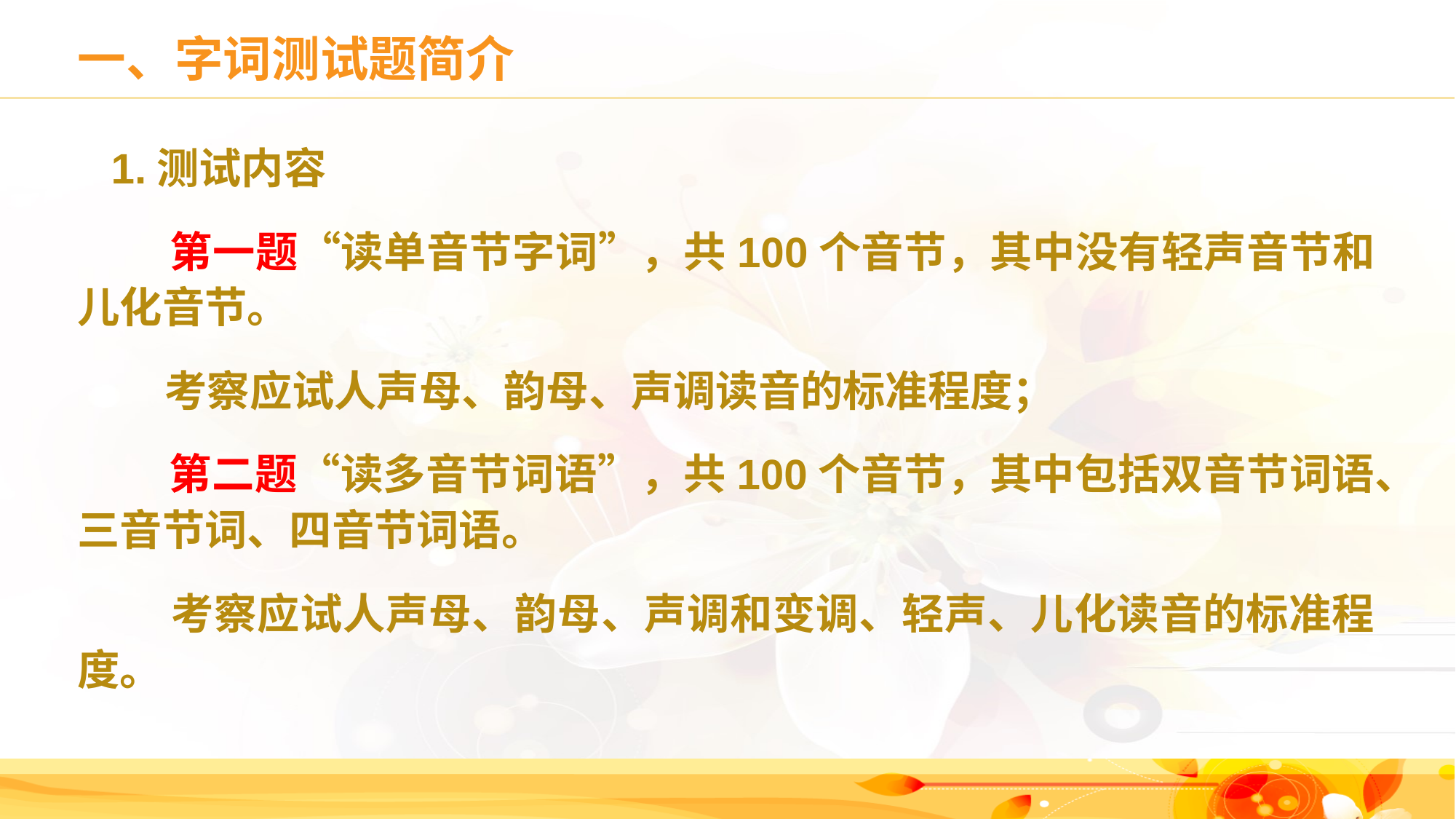

# 一、字词测试题简介
    1.测试内容
        第一题“读单音节字词”，共100个音节，其中没有轻声音节和儿化音节。
        考察应试人声母、韵母、声调读音的标准程度；
        第二题“读多音节词语”，共100个音节，其中包括双音节词语、三音节词、四音节词语。
        考察应试人声母、韵母、声调和变调、轻声、儿化读音的标准程度。